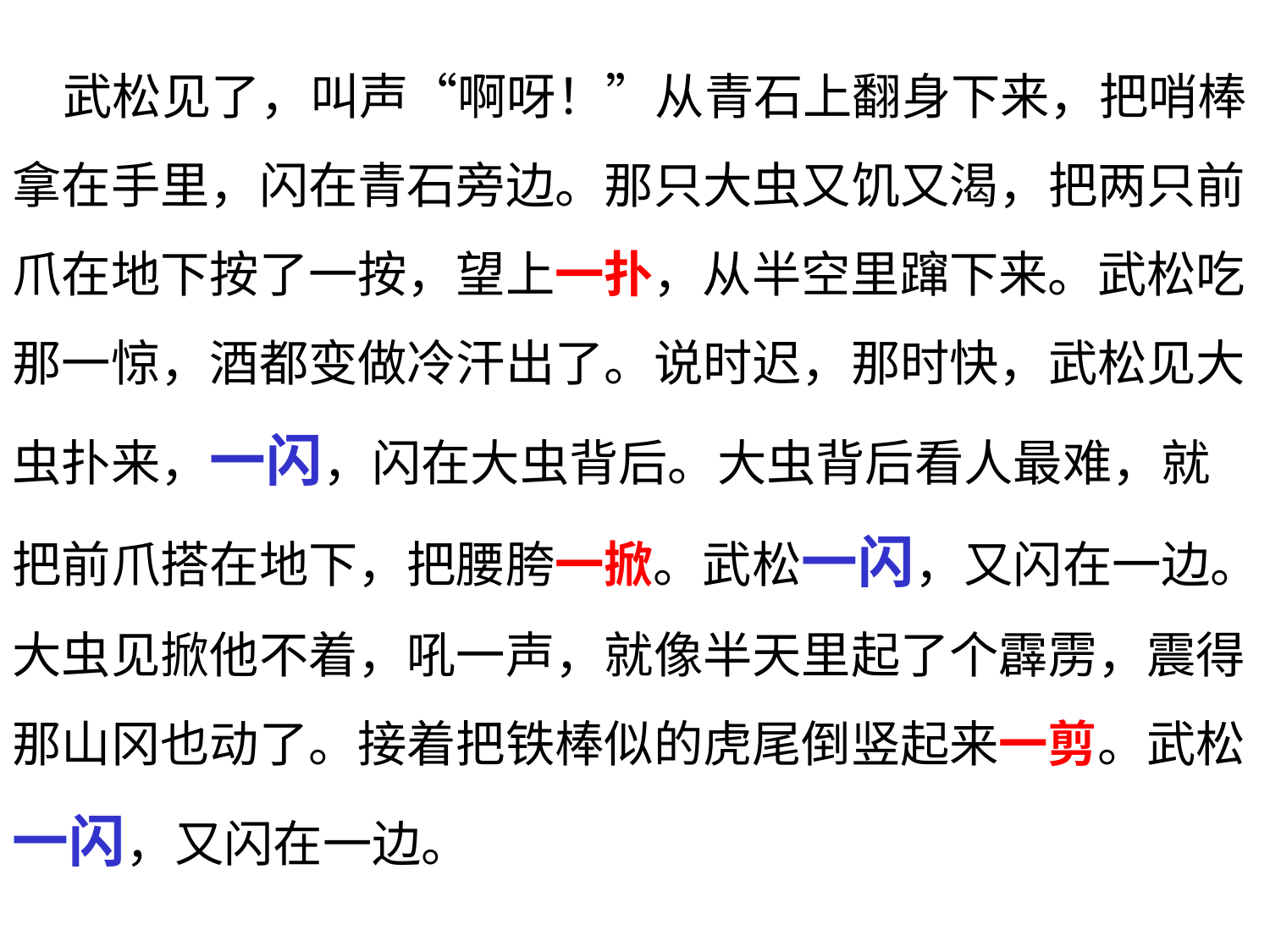

武松见了，叫声“啊呀！”从青石上翻身下来，把哨棒拿在手里，闪在青石旁边。那只大虫又饥又渴，把两只前爪在地下按了一按，望上一扑，从半空里蹿下来。武松吃那一惊，酒都变做冷汗出了。说时迟，那时快，武松见大虫扑来，一闪，闪在大虫背后。大虫背后看人最难，就把前爪搭在地下，把腰胯一掀。武松一闪，又闪在一边。大虫见掀他不着，吼一声，就像半天里起了个霹雳，震得那山冈也动了。接着把铁棒似的虎尾倒竖起来一剪。武松一闪，又闪在一边。